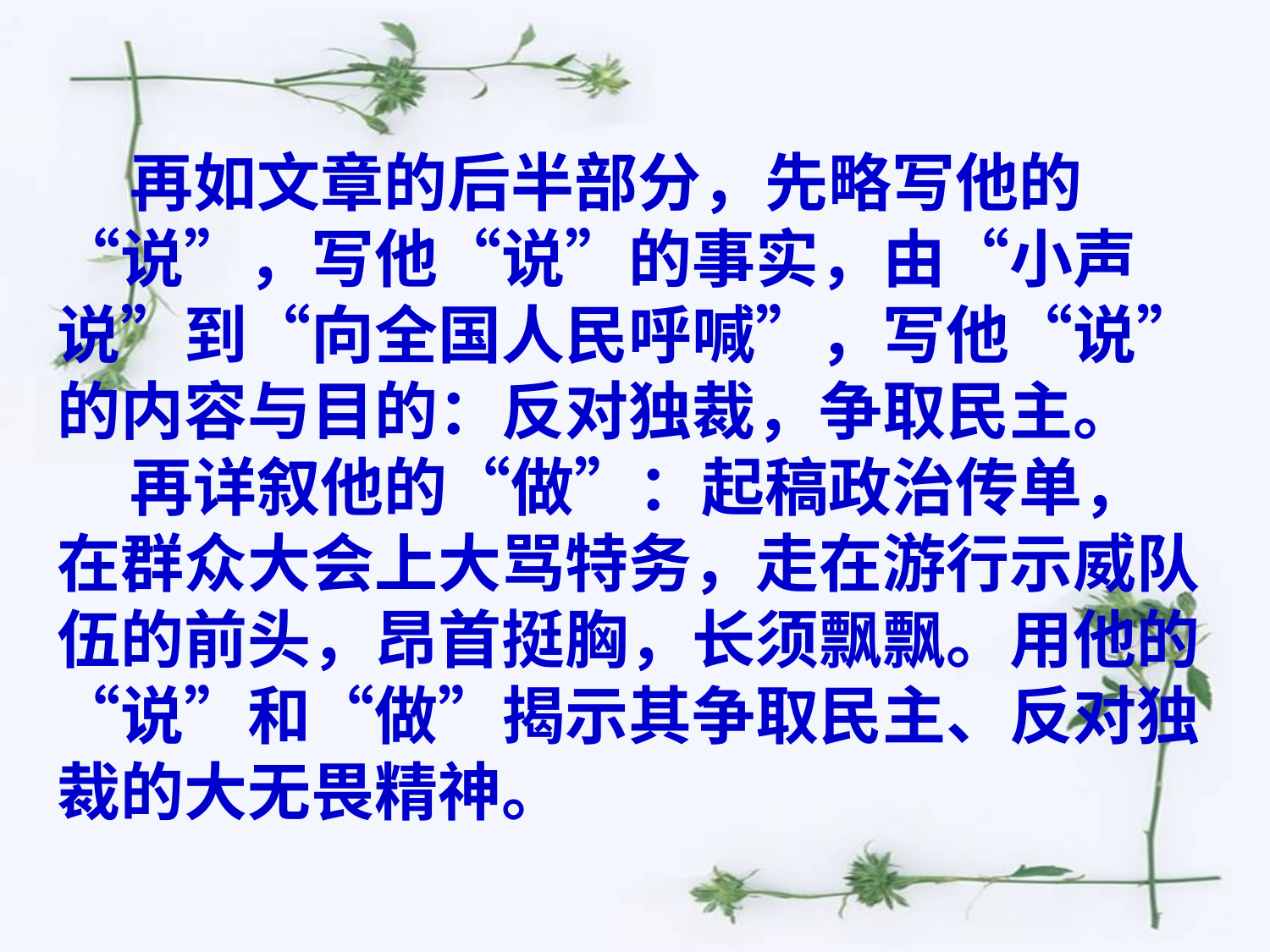

再如文章的后半部分，先略写他的“说”，写他“说”的事实，由“小声说”到“向全国人民呼喊”，写他“说”的内容与目的：反对独裁，争取民主。
    再详叙他的“做”：起稿政治传单，在群众大会上大骂特务，走在游行示威队伍的前头，昂首挺胸，长须飘飘。用他的“说”和“做”揭示其争取民主、反对独裁的大无畏精神。